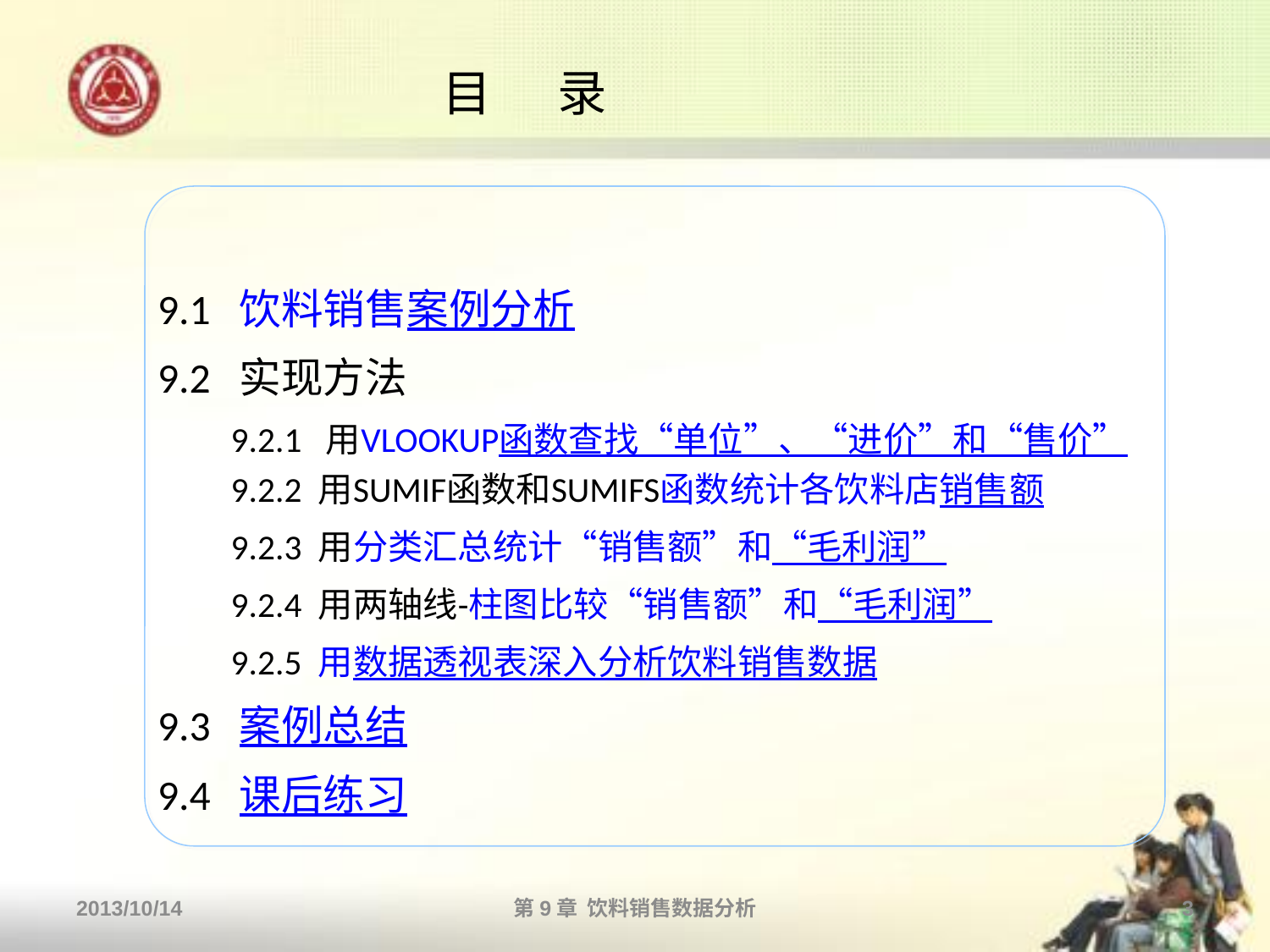

# 目      录

9.1  饮料销售案例分析
9.2  实现方法
	9.2.1  用VLOOKUP函数查找“单位”、“进价”和“售价”
	9.2.2 用SUMIF函数和SUMIFS函数统计各饮料店销售额
	9.2.3 用分类汇总统计“销售额”和“毛利润”
	9.2.4 用两轴线-柱图比较“销售额”和“毛利润”
	9.2.5 用数据透视表深入分析饮料销售数据
9.3  案例总结
9.4  课后练习
2013/10/14
第9章  饮料销售数据分析
3